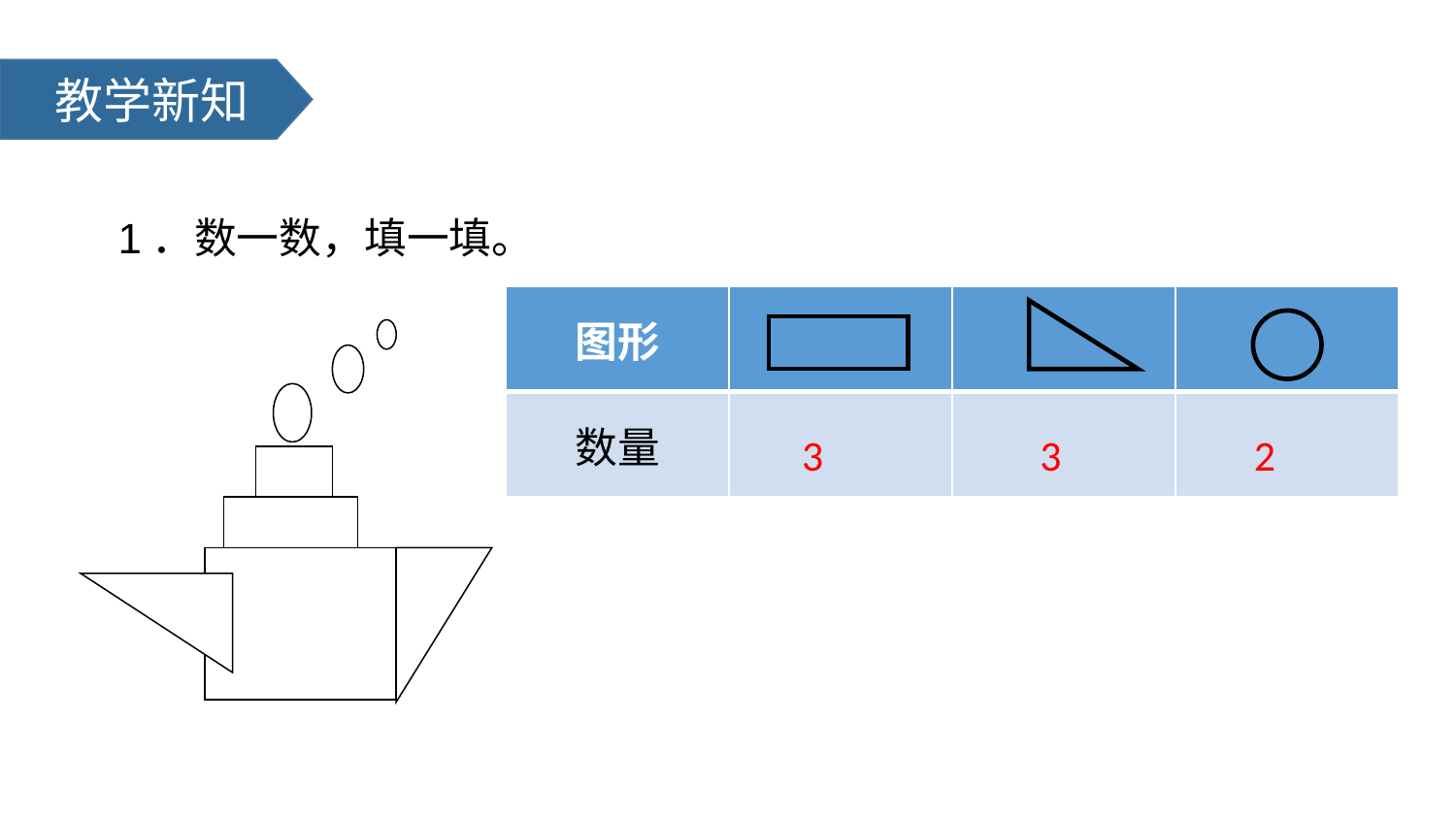

教学新知
1．数一数，填一填。
| 图形 |  |  |  |
| --- | --- | --- | --- |
| 数量 |  |  |  |

3
3
2